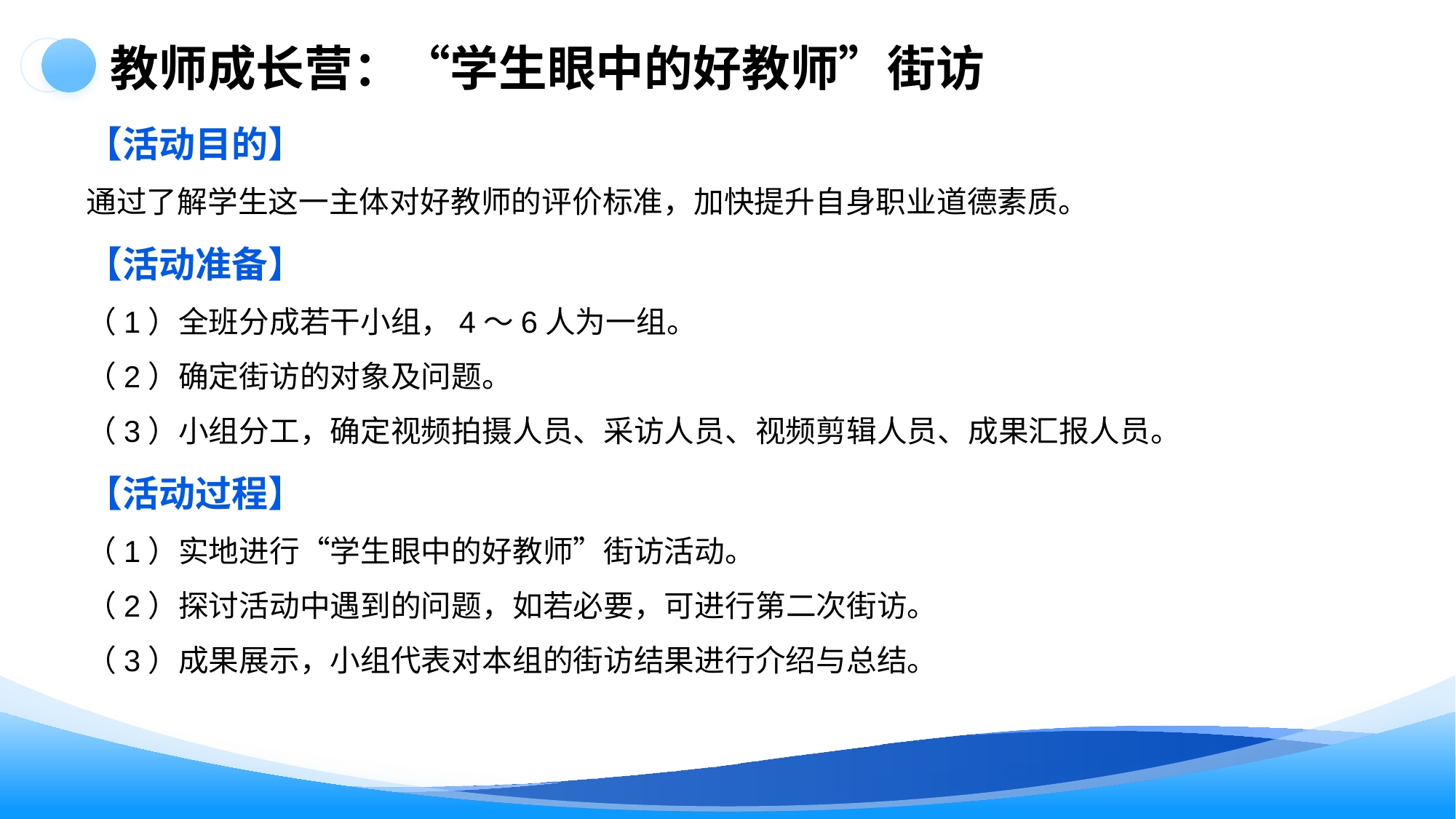

教师成长营：“学生眼中的好教师”街访

【活动目的】
通过了解学生这一主体对好教师的评价标准，加快提升自身职业道德素质。
【活动准备】
（1）全班分成若干小组，4～6人为一组。
（2）确定街访的对象及问题。
（3）小组分工，确定视频拍摄人员、采访人员、视频剪辑人员、成果汇报人员。
【活动过程】
（1）实地进行“学生眼中的好教师”街访活动。
（2）探讨活动中遇到的问题，如若必要，可进行第二次街访。
（3）成果展示，小组代表对本组的街访结果进行介绍与总结。